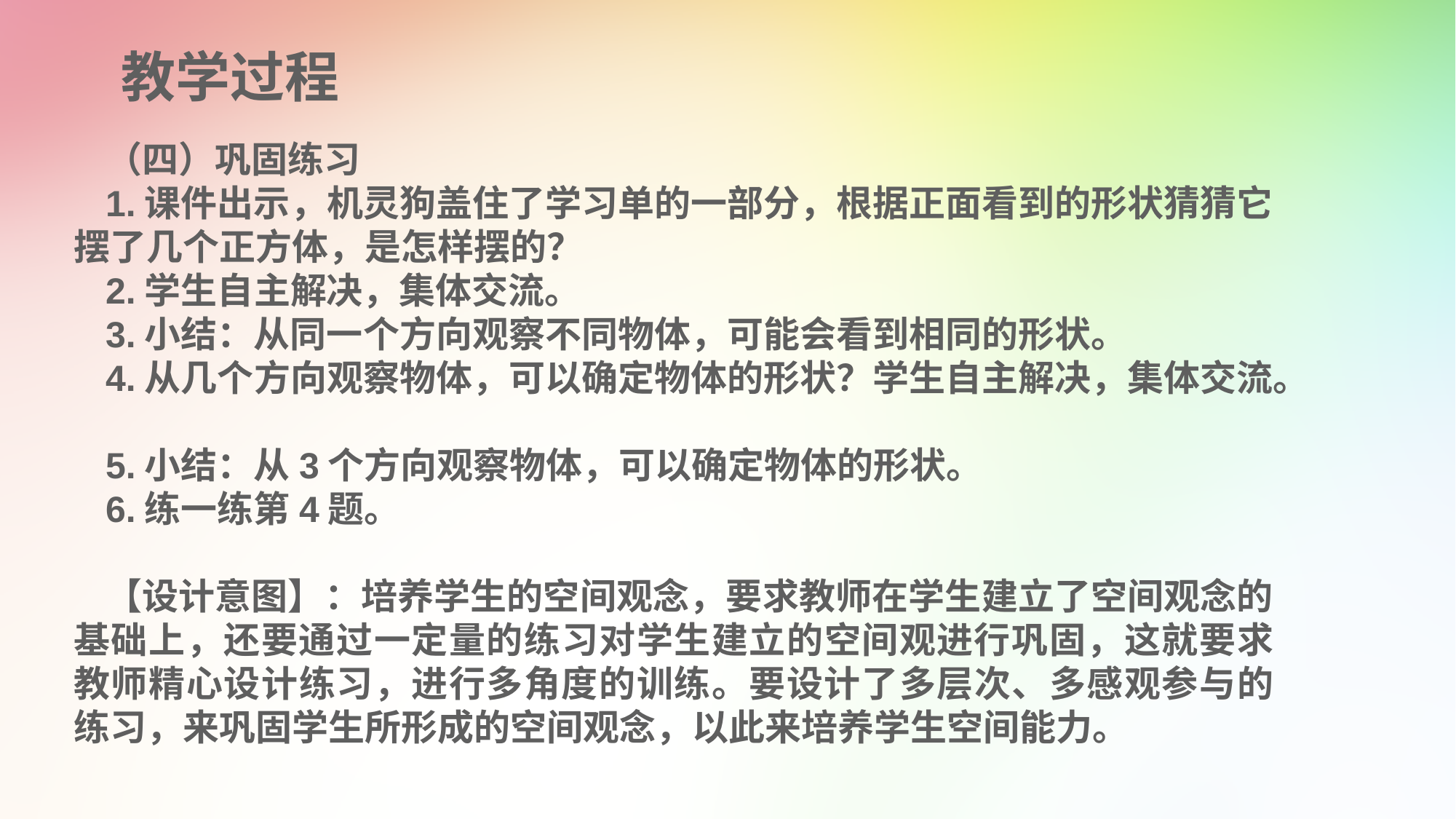

教学过程
（四）巩固练习
1.课件出示，机灵狗盖住了学习单的一部分，根据正面看到的形状猜猜它摆了几个正方体，是怎样摆的？
2.学生自主解决，集体交流。
3.小结：从同一个方向观察不同物体，可能会看到相同的形状。
4.从几个方向观察物体，可以确定物体的形状？学生自主解决，集体交流。
5.小结：从3个方向观察物体，可以确定物体的形状。
6.练一练第4题。

【设计意图】：培养学生的空间观念，要求教师在学生建立了空间观念的基础上，还要通过一定量的练习对学生建立的空间观进行巩固，这就要求教师精心设计练习，进行多角度的训练。要设计了多层次、多感观参与的练习，来巩固学生所形成的空间观念，以此来培养学生空间能力。